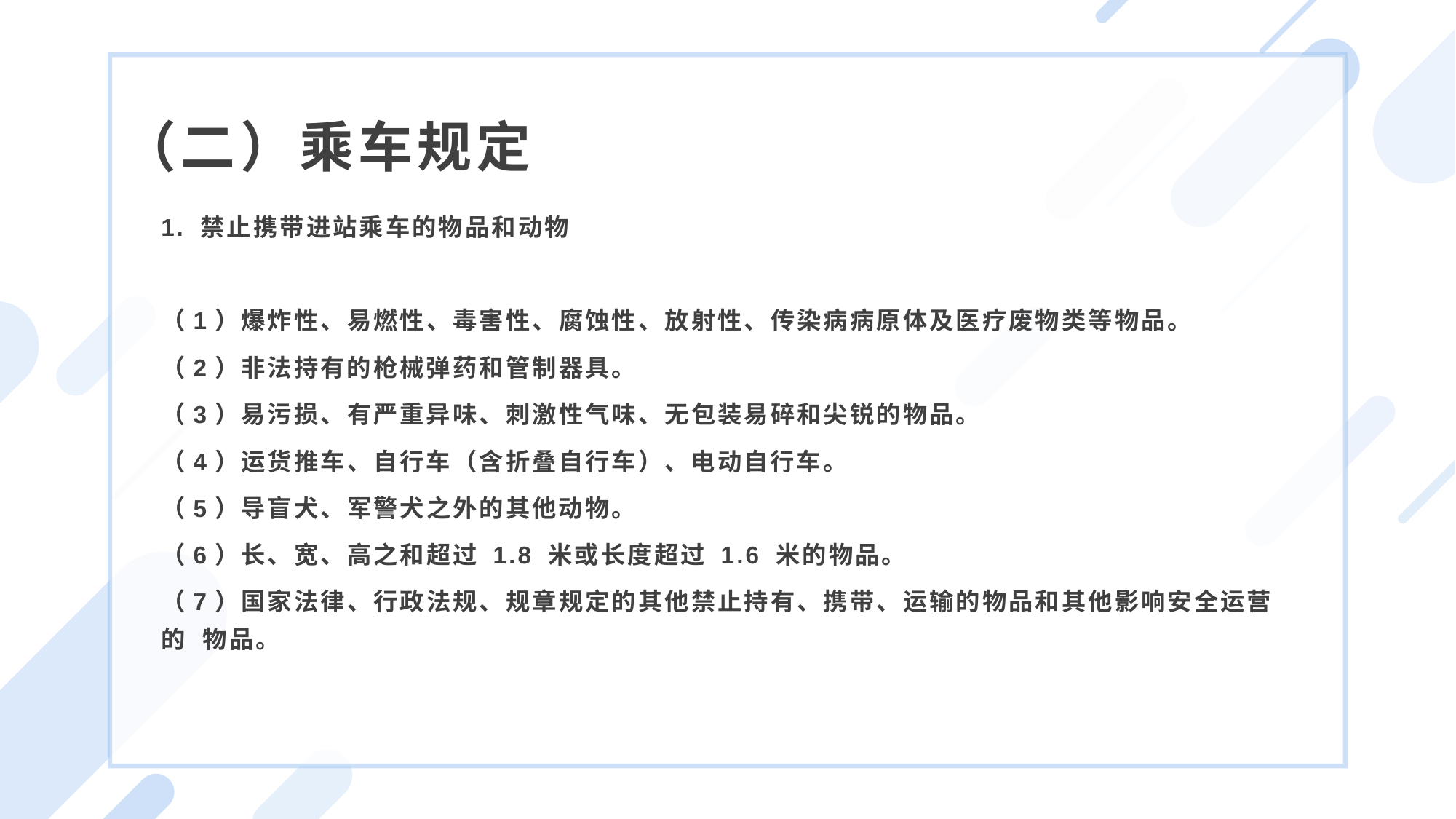

（二）乘车规定
1. 禁止携带进站乘车的物品和动物

（1）爆炸性、易燃性、毒害性、腐蚀性、放射性、传染病病原体及医疗废物类等物品。
（2）非法持有的枪械弹药和管制器具。
（3）易污损、有严重异味、刺激性气味、无包装易碎和尖锐的物品。
（4）运货推车、自行车（含折叠自行车）、电动自行车。
（5）导盲犬、军警犬之外的其他动物。
（6）长、宽、高之和超过 1.8 米或长度超过 1.6 米的物品。
（7）国家法律、行政法规、规章规定的其他禁止持有、携带、运输的物品和其他影响安全运营的  物品。